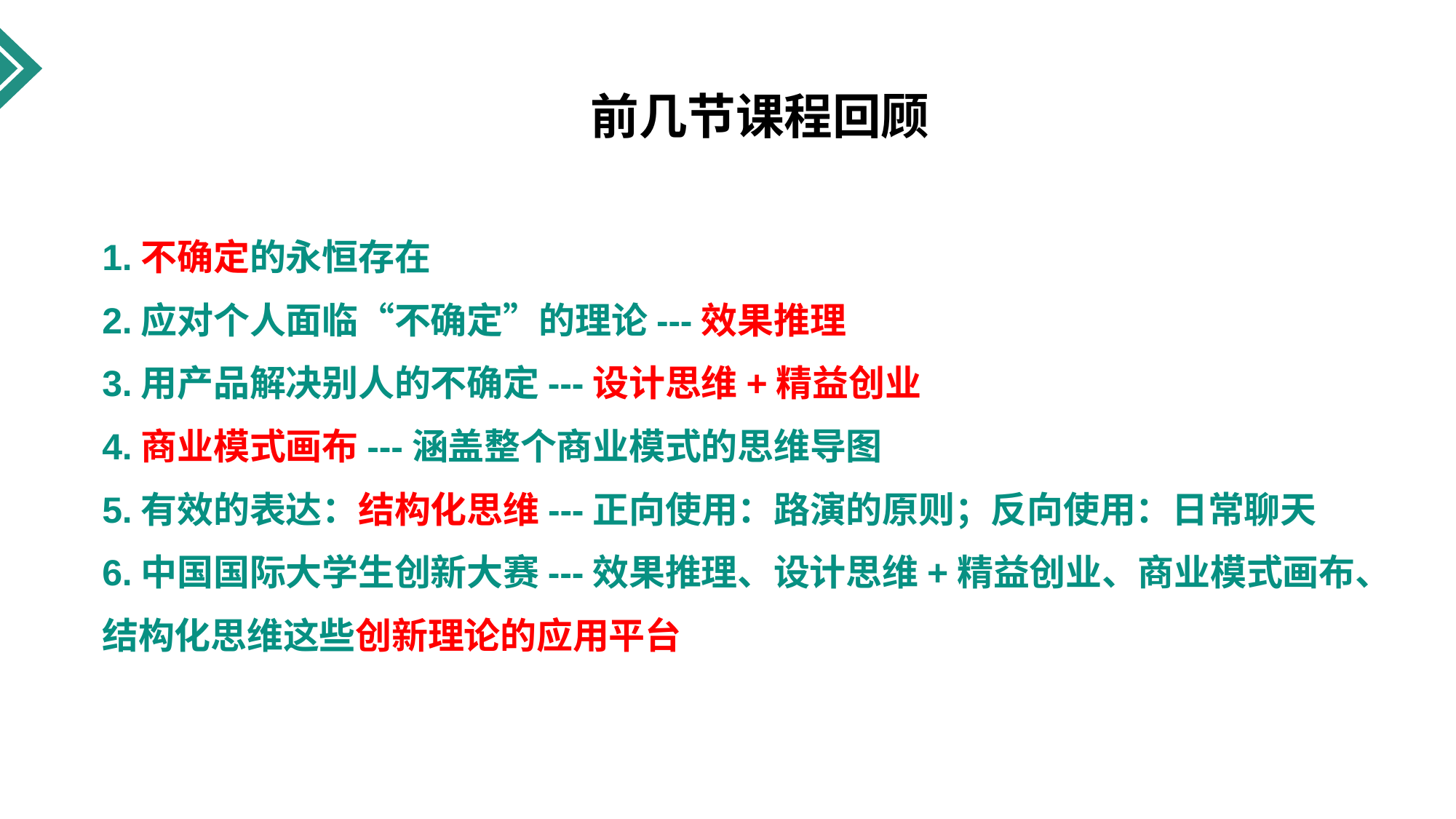

前几节课程回顾
# 1.不确定的永恒存在 2.应对个人面临“不确定”的理论---效果推理 3.用产品解决别人的不确定---设计思维+精益创业 4.商业模式画布---涵盖整个商业模式的思维导图 5.有效的表达：结构化思维---正向使用：路演的原则；反向使用：日常聊天 6.中国国际大学生创新大赛---效果推理、设计思维+精益创业、商业模式画布、结构化思维这些创新理论的应用平台